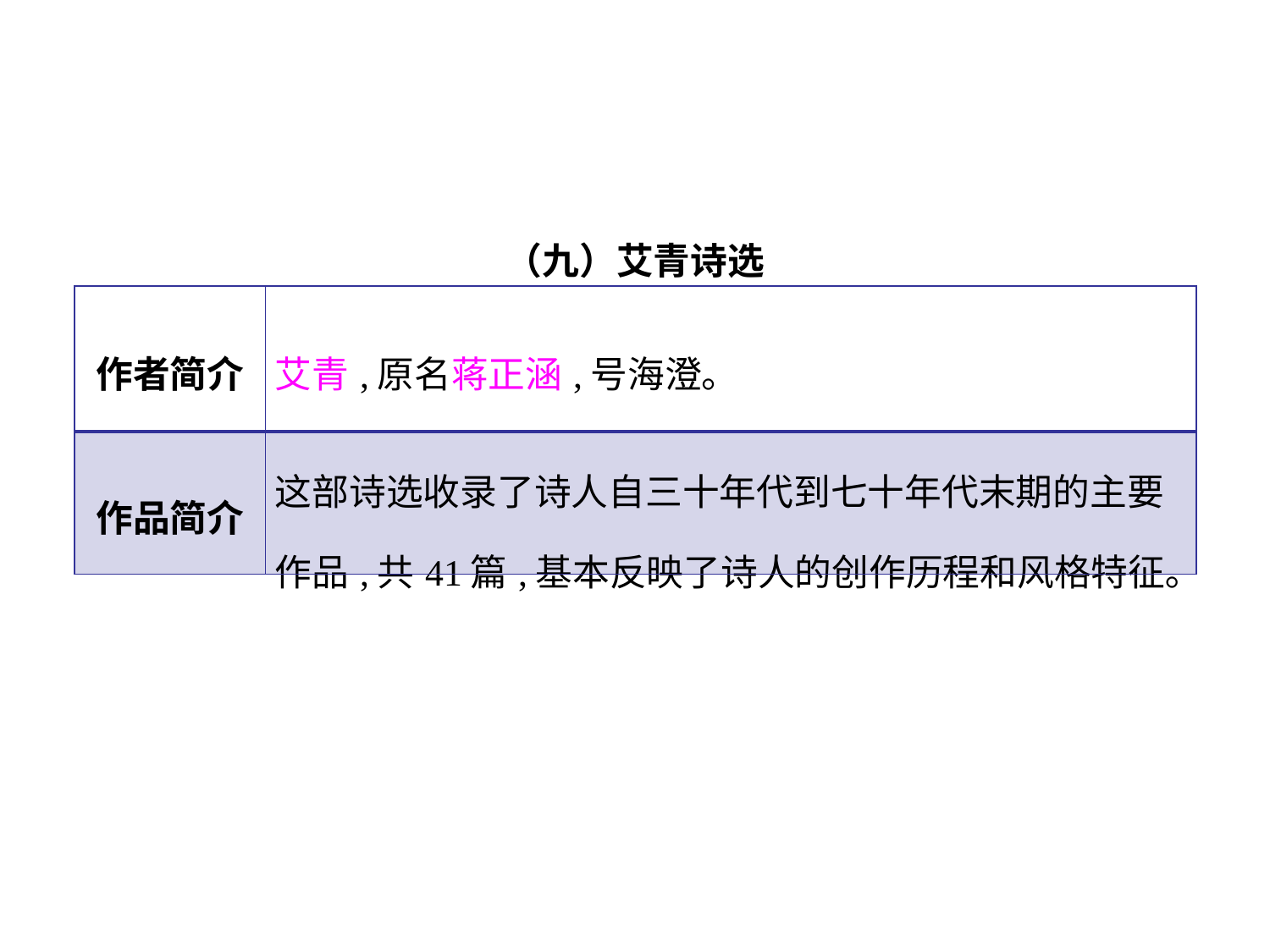

（九）艾青诗选
| 作者简介 | 艾青,原名蒋正涵,号海澄。 |
| --- | --- |
| 作品简介 | 这部诗选收录了诗人自三十年代到七十年代末期的主要作品,共41篇,基本反映了诗人的创作历程和风格特征｡ |